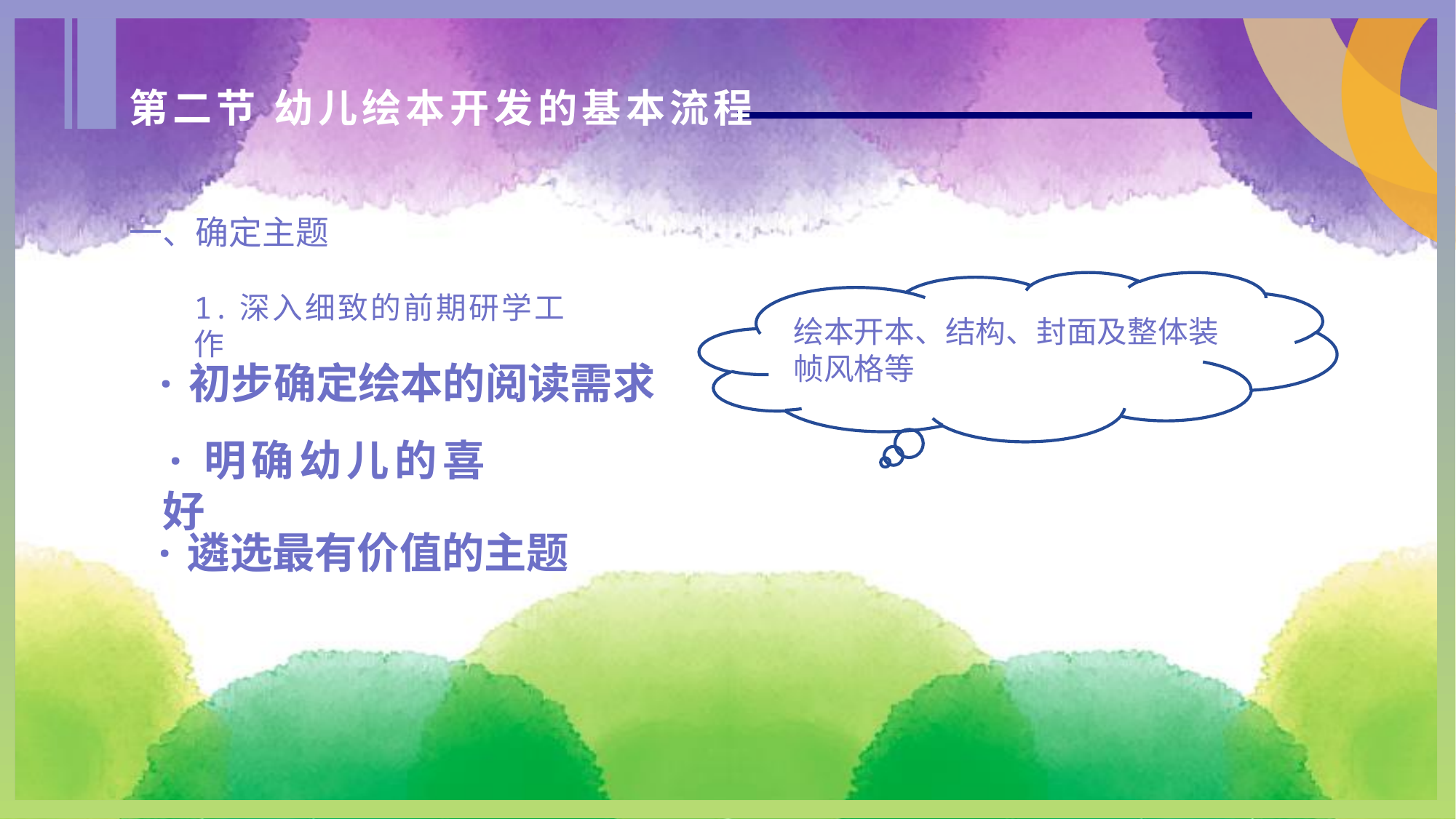

第二节 幼儿绘本开发的基本流程

一、确定主题

绘本开本、结构、封面及整体装帧风格等
1.深入细致的前期研学工作
·初步确定绘本的阅读需求

·明确幼儿的喜好
·遴选最有价值的主题